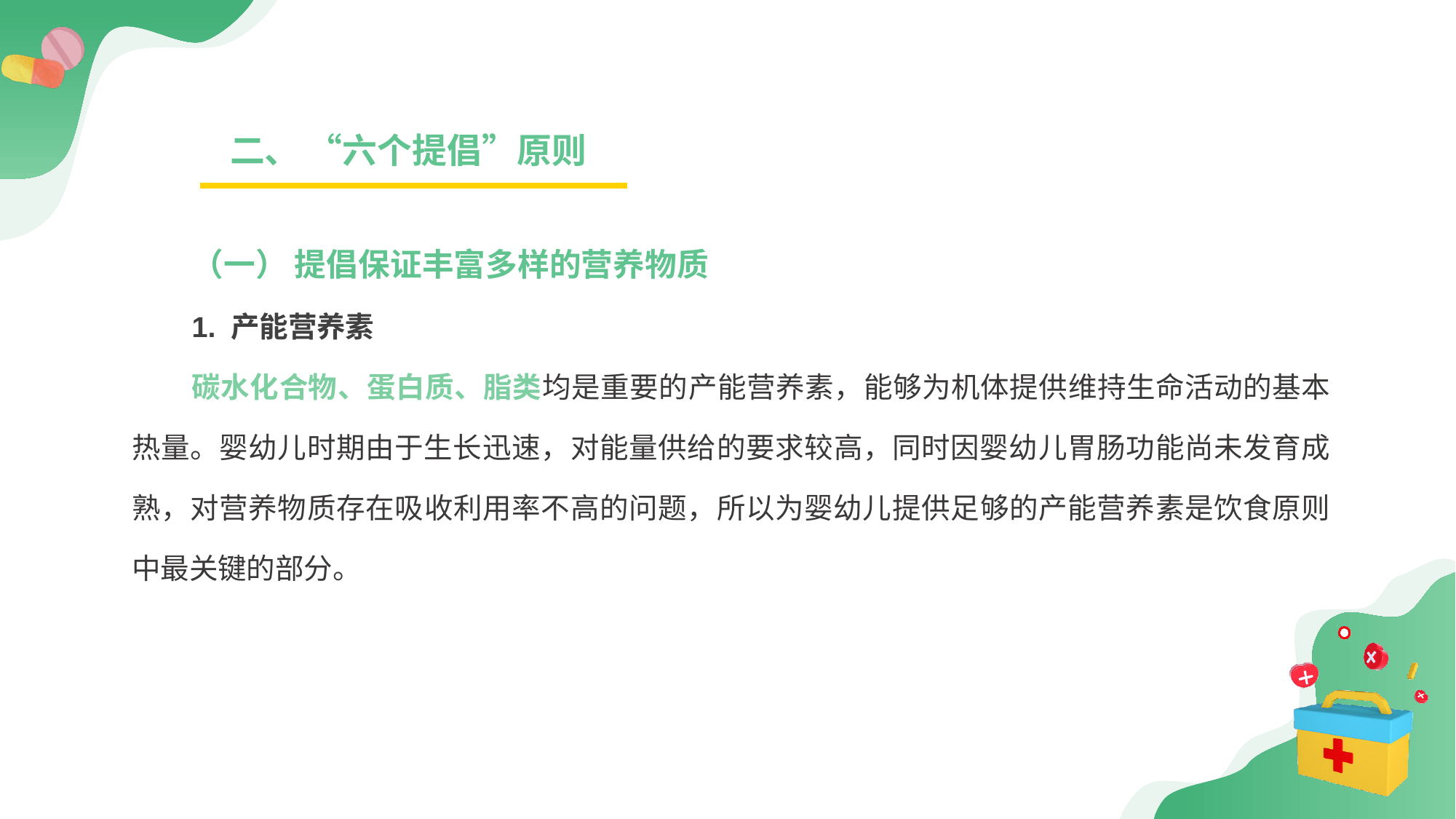

二、 “六个提倡”原则
（一） 提倡保证丰富多样的营养物质
1. 产能营养素
碳水化合物、蛋白质、脂类均是重要的产能营养素，能够为机体提供维持生命活动的基本热量。婴幼儿时期由于生长迅速，对能量供给的要求较高，同时因婴幼儿胃肠功能尚未发育成熟，对营养物质存在吸收利用率不高的问题，所以为婴幼儿提供足够的产能营养素是饮食原则中最关键的部分。